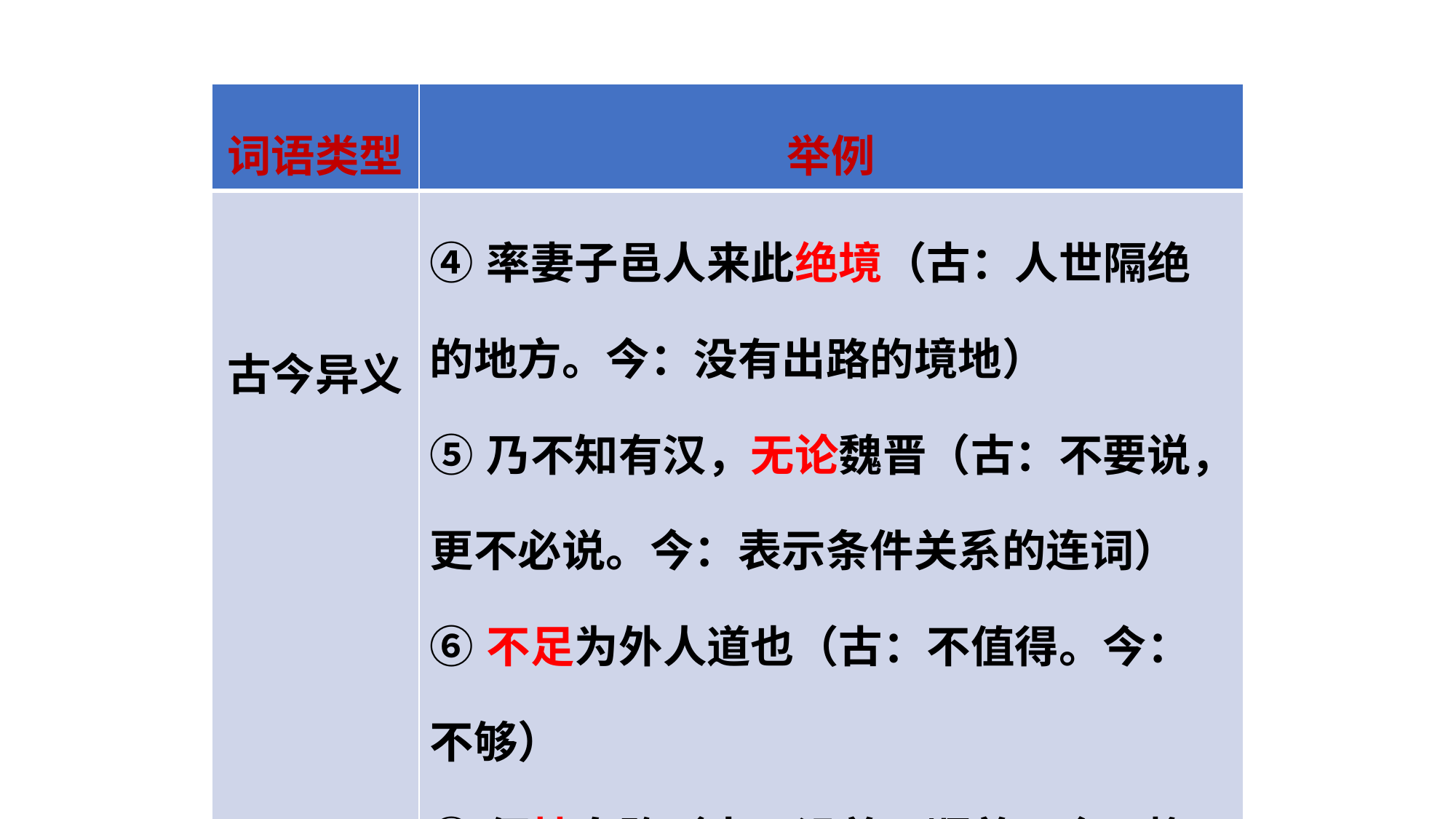

| 词语类型 | 举例 |
| --- | --- |
| 古今异义 | ④率妻子邑人来此绝境（古：人世隔绝的地方。今：没有出路的境地） ⑤乃不知有汉，无论魏晋（古：不要说，更不必说。今：表示条件关系的连词） ⑥不足为外人道也（古：不值得。今：不够） ⑦便扶向路（古：沿着、顺着。今：搀扶） |